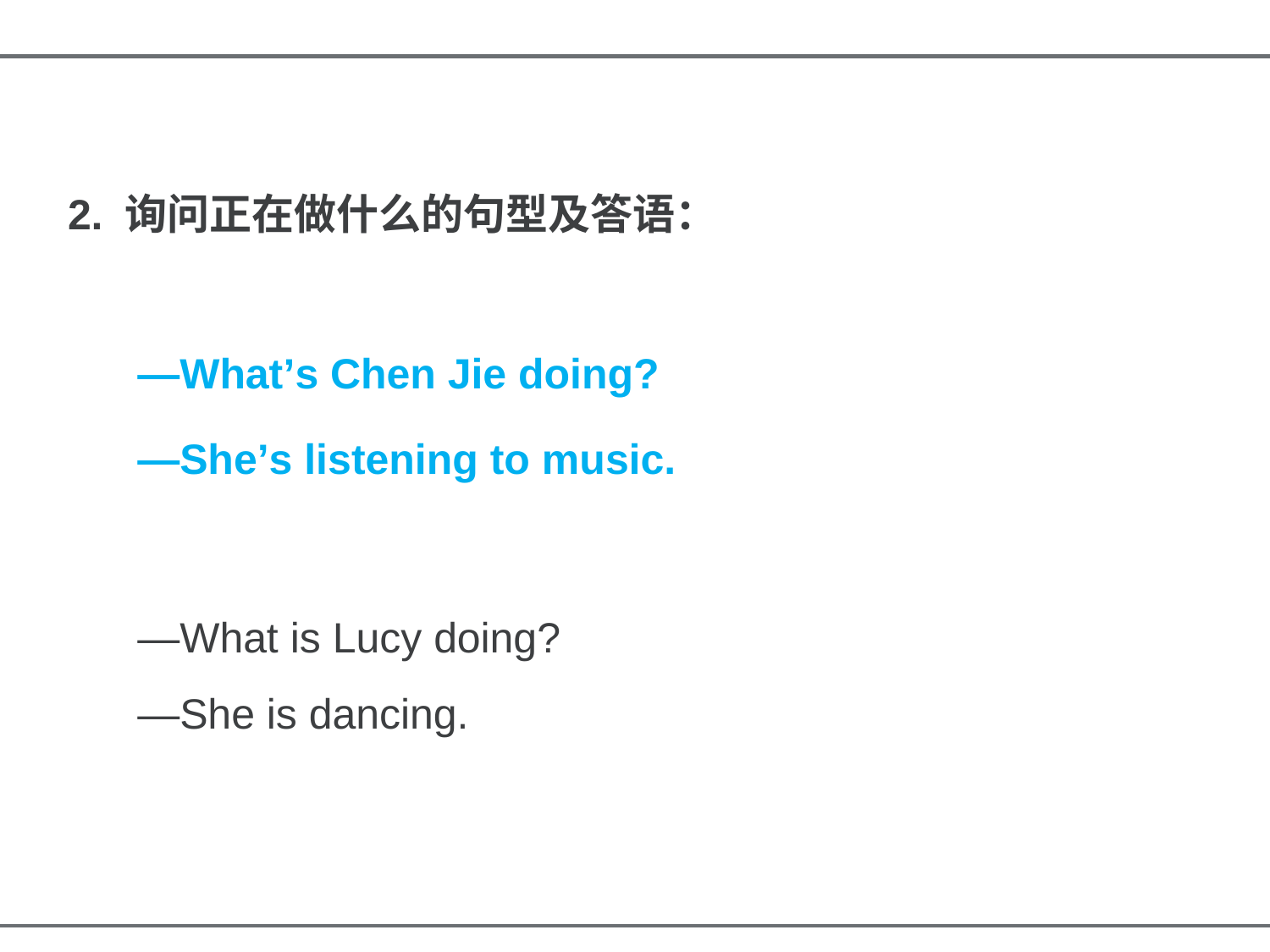

2. 询问正在做什么的句型及答语：
—What’s Chen Jie doing?
—She’s listening to music.
—What is Lucy doing?
—She is dancing.